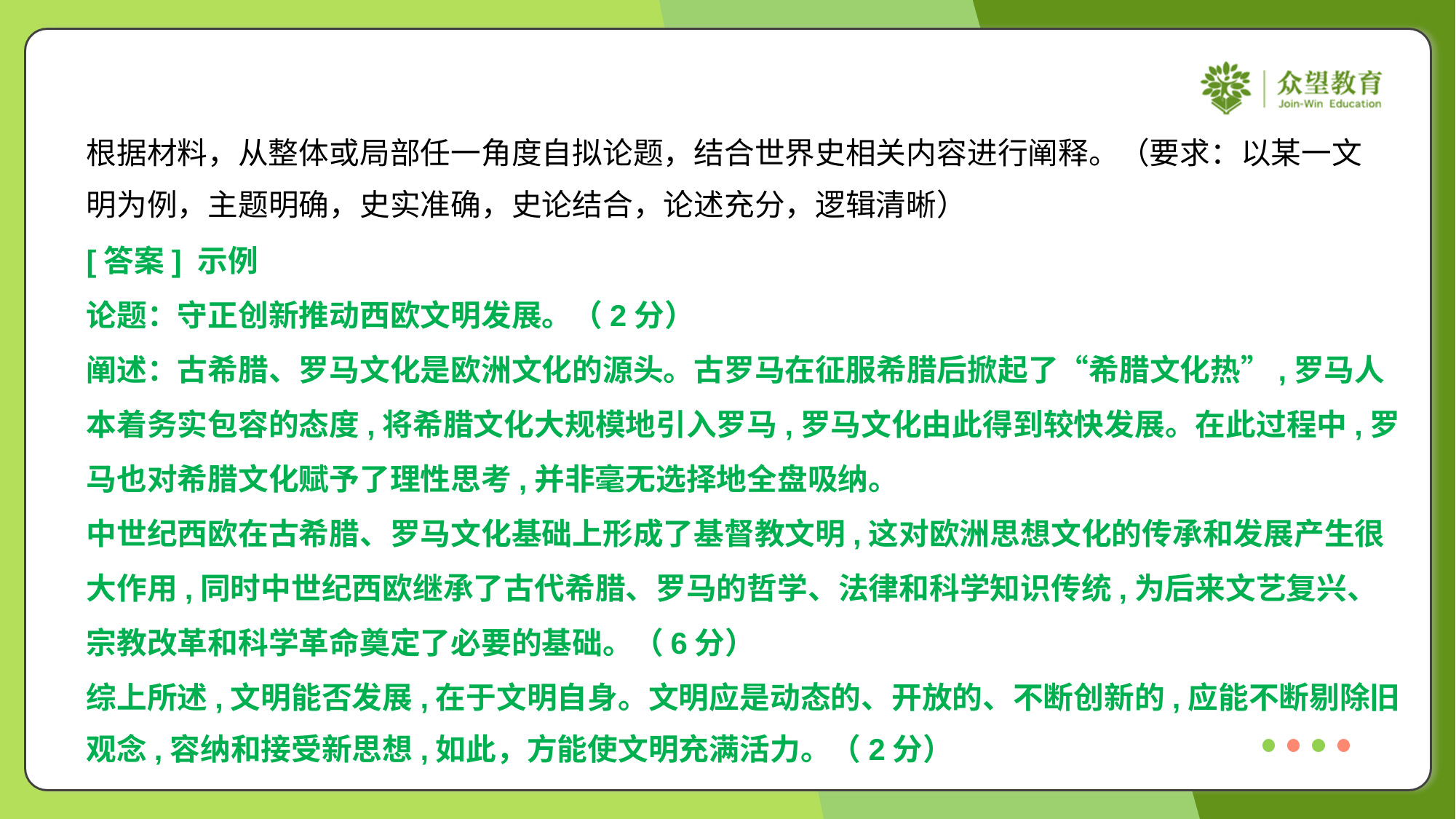

根据材料，从整体或局部任一角度自拟论题，结合世界史相关内容进行阐释。（要求：以某一文
明为例，主题明确，史实准确，史论结合，论述充分，逻辑清晰）
[答案] 示例
论题：守正创新推动西欧文明发展。（2分）
阐述：古希腊、罗马文化是欧洲文化的源头。古罗马在征服希腊后掀起了“希腊文化热”,罗马人
本着务实包容的态度,将希腊文化大规模地引入罗马,罗马文化由此得到较快发展。在此过程中,罗
马也对希腊文化赋予了理性思考,并非毫无选择地全盘吸纳。
中世纪西欧在古希腊、罗马文化基础上形成了基督教文明,这对欧洲思想文化的传承和发展产生很
大作用,同时中世纪西欧继承了古代希腊、罗马的哲学、法律和科学知识传统,为后来文艺复兴、
宗教改革和科学革命奠定了必要的基础。（6分）
综上所述,文明能否发展,在于文明自身。文明应是动态的、开放的、不断创新的,应能不断剔除旧
观念,容纳和接受新思想,如此，方能使文明充满活力。（2分）